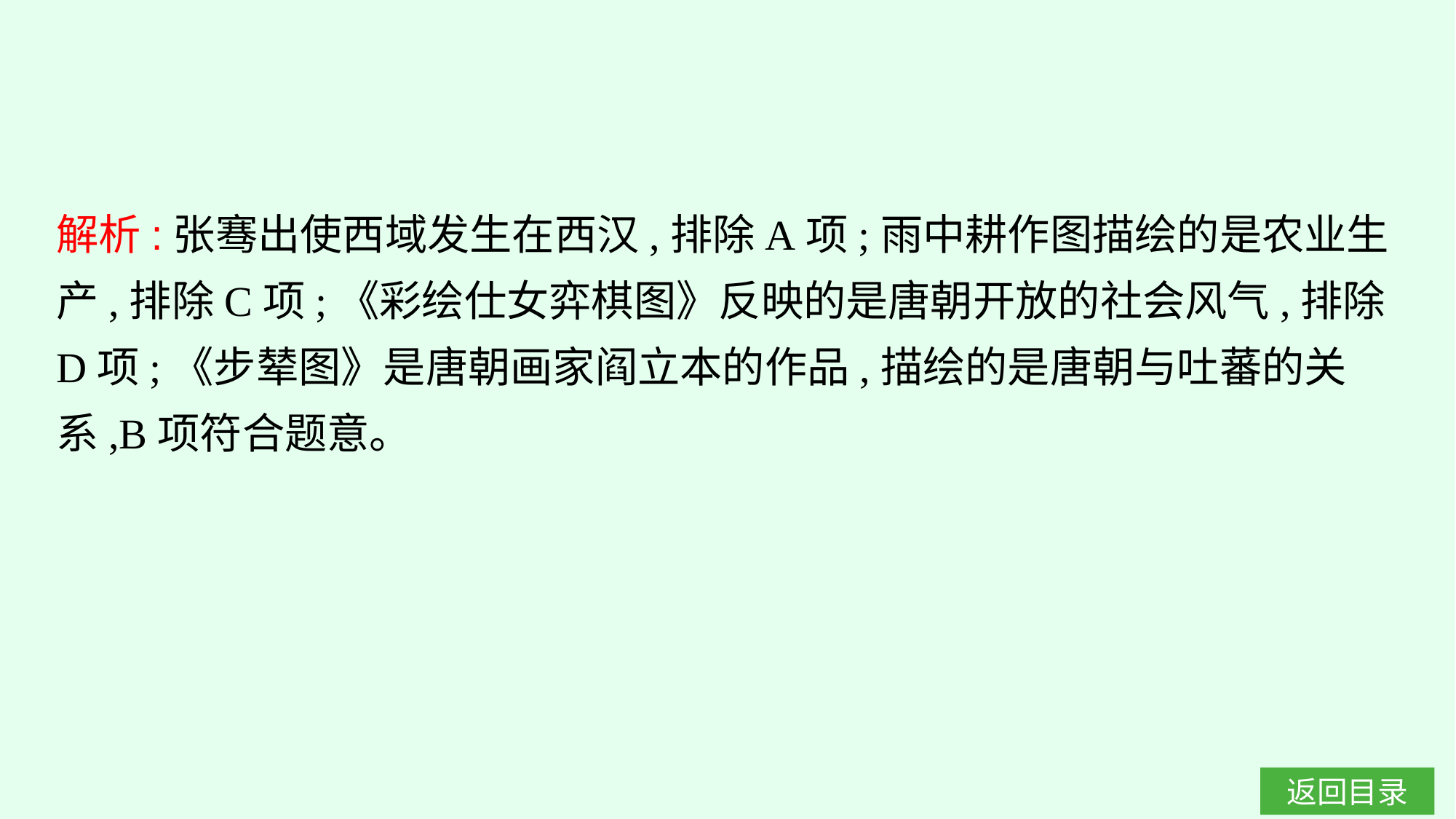

解析:张骞出使西域发生在西汉,排除A项;雨中耕作图描绘的是农业生产,排除C项;《彩绘仕女弈棋图》反映的是唐朝开放的社会风气,排除D项;《步辇图》是唐朝画家阎立本的作品,描绘的是唐朝与吐蕃的关系,B项符合题意。